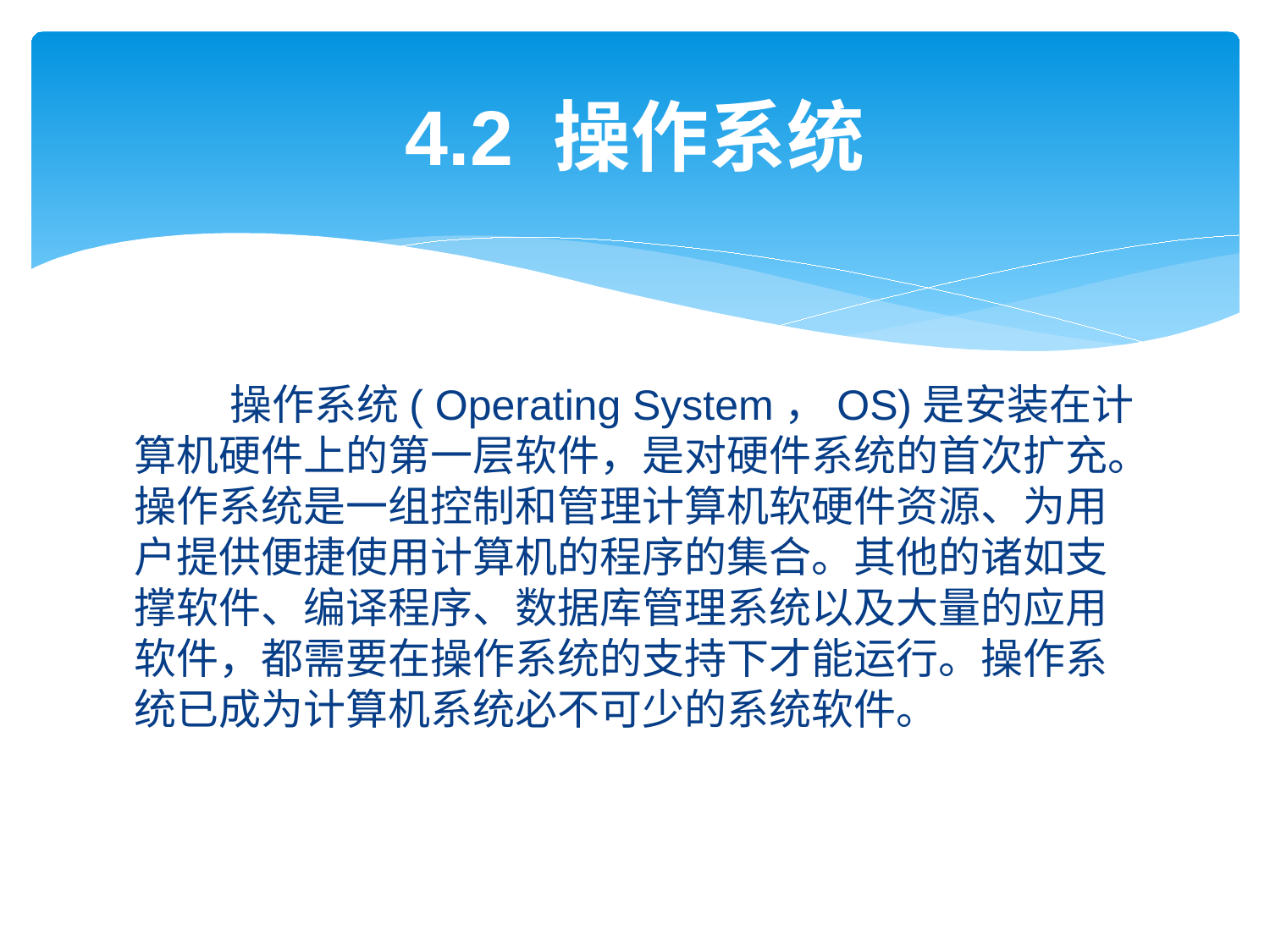

# 4.2 操作系统
         操作系统( Operating System，OS)是安装在计算机硬件上的第一层软件，是对硬件系统的首次扩充。操作系统是一组控制和管理计算机软硬件资源、为用户提供便捷使用计算机的程序的集合。其他的诸如支撑软件、编译程序、数据库管理系统以及大量的应用软件，都需要在操作系统的支持下才能运行。操作系统已成为计算机系统必不可少的系统软件。